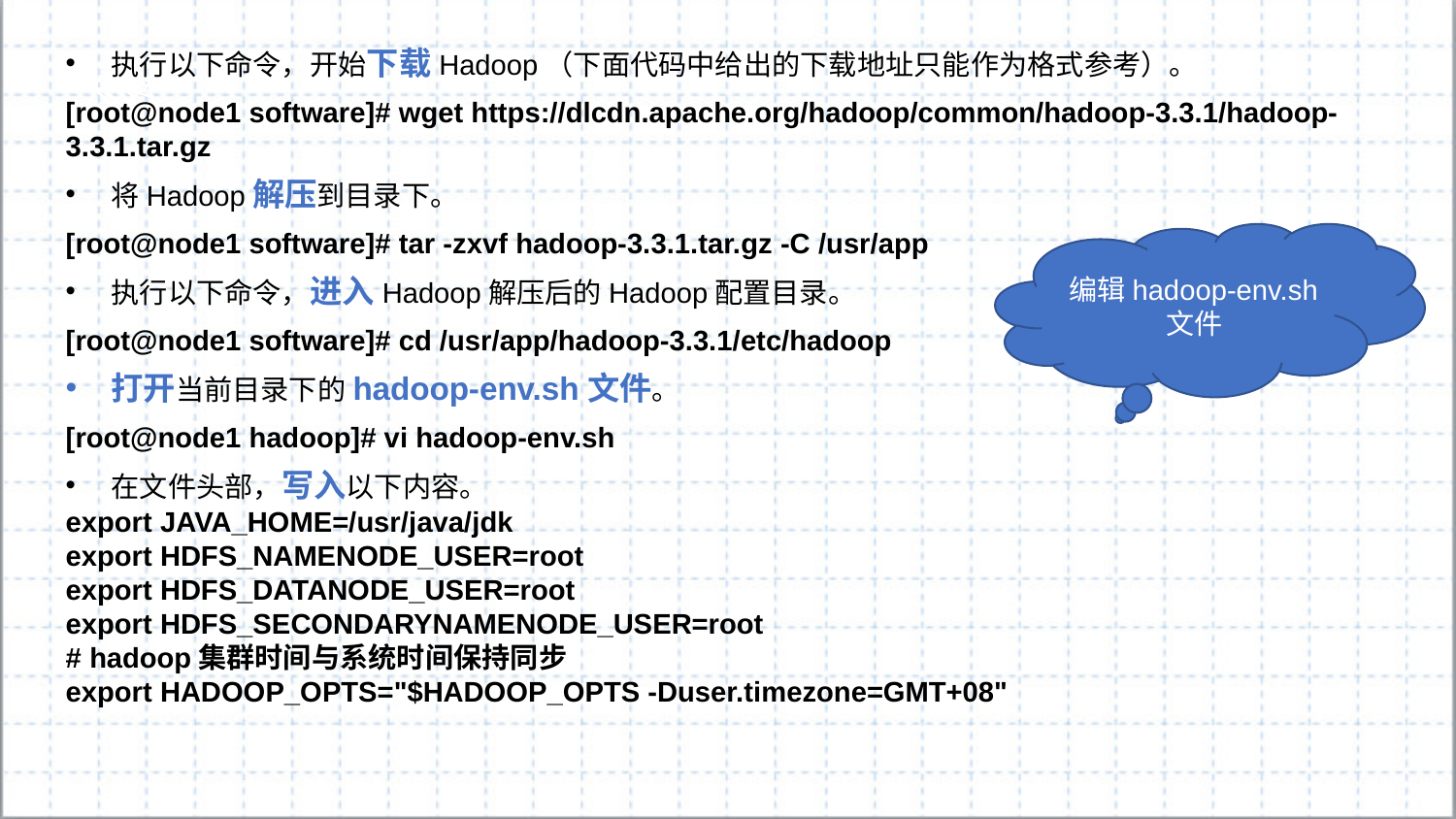

执行以下命令，开始下载Hadoop（下面代码中给出的下载地址只能作为格式参考）。
[root@node1 software]# wget https://dlcdn.apache.org/hadoop/common/hadoop-3.3.1/hadoop-3.3.1.tar.gz
将Hadoop解压到目录下。
[root@node1 software]# tar -zxvf hadoop-3.3.1.tar.gz -C /usr/app
执行以下命令，进入Hadoop解压后的Hadoop配置目录。
[root@node1 software]# cd /usr/app/hadoop-3.3.1/etc/hadoop
打开当前目录下的hadoop-env.sh文件。
[root@node1 hadoop]# vi hadoop-env.sh
在文件头部，写入以下内容。
export JAVA_HOME=/usr/java/jdk
export HDFS_NAMENODE_USER=root
export HDFS_DATANODE_USER=root
export HDFS_SECONDARYNAMENODE_USER=root
# hadoop集群时间与系统时间保持同步
export HADOOP_OPTS="$HADOOP_OPTS -Duser.timezone=GMT+08"
编辑hadoop-env.sh文件